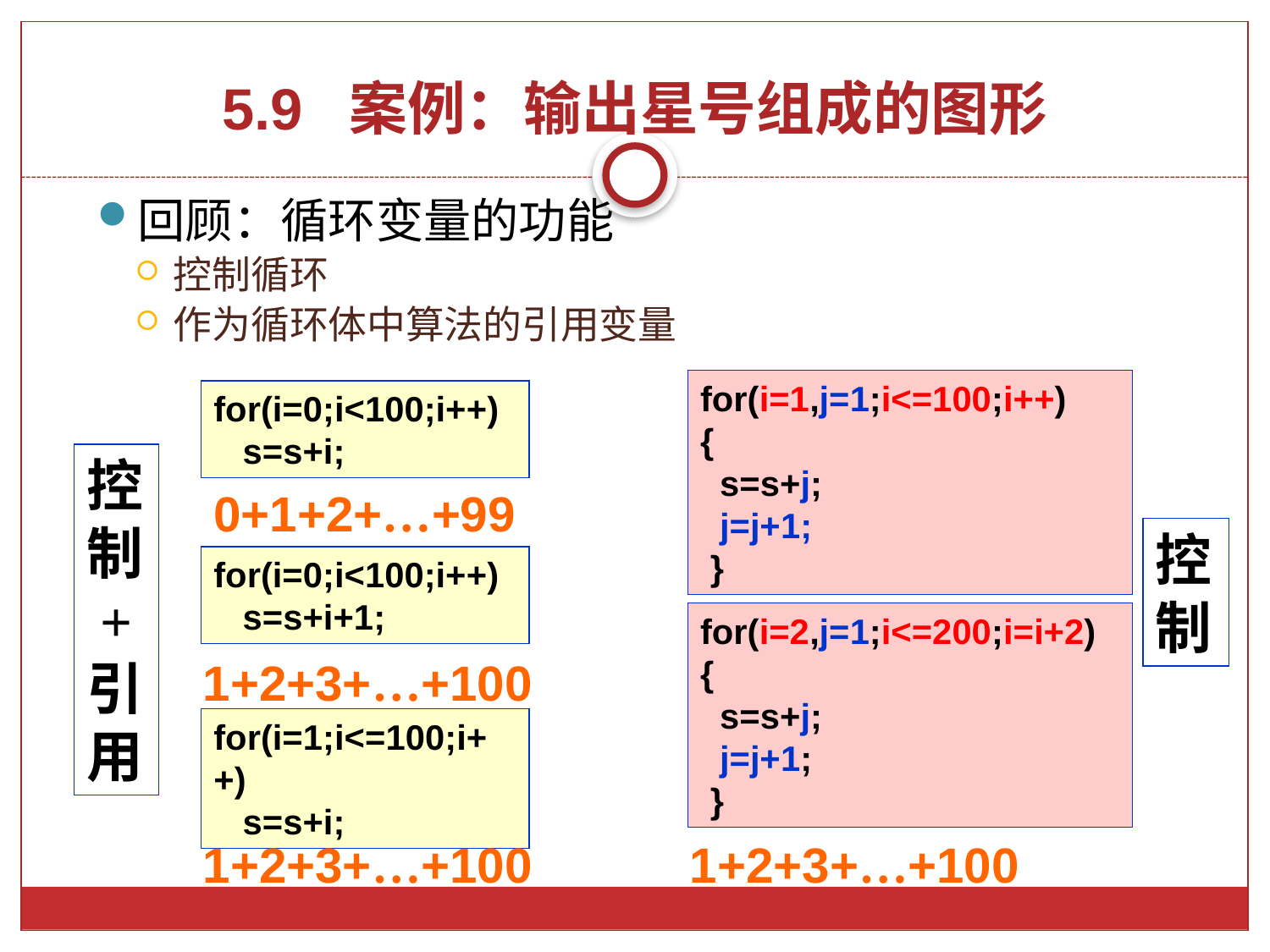

# 5.9  案例：输出星号组成的图形
回顾：循环变量的功能
控制循环
作为循环体中算法的引用变量
for(i=1,j=1;i<=100;i++)
{
  s=s+j;
  j=j+1;
 }
for(i=0;i<100;i++)
   s=s+i;
控制
+
引用
0+1+2+…+99
控制

for(i=0;i<100;i++)
   s=s+i+1;
for(i=2,j=1;i<=200;i=i+2)
{
  s=s+j;
  j=j+1;
 }
1+2+3+…+100
for(i=1;i<=100;i++)
   s=s+i;
1+2+3+…+100
1+2+3+…+100